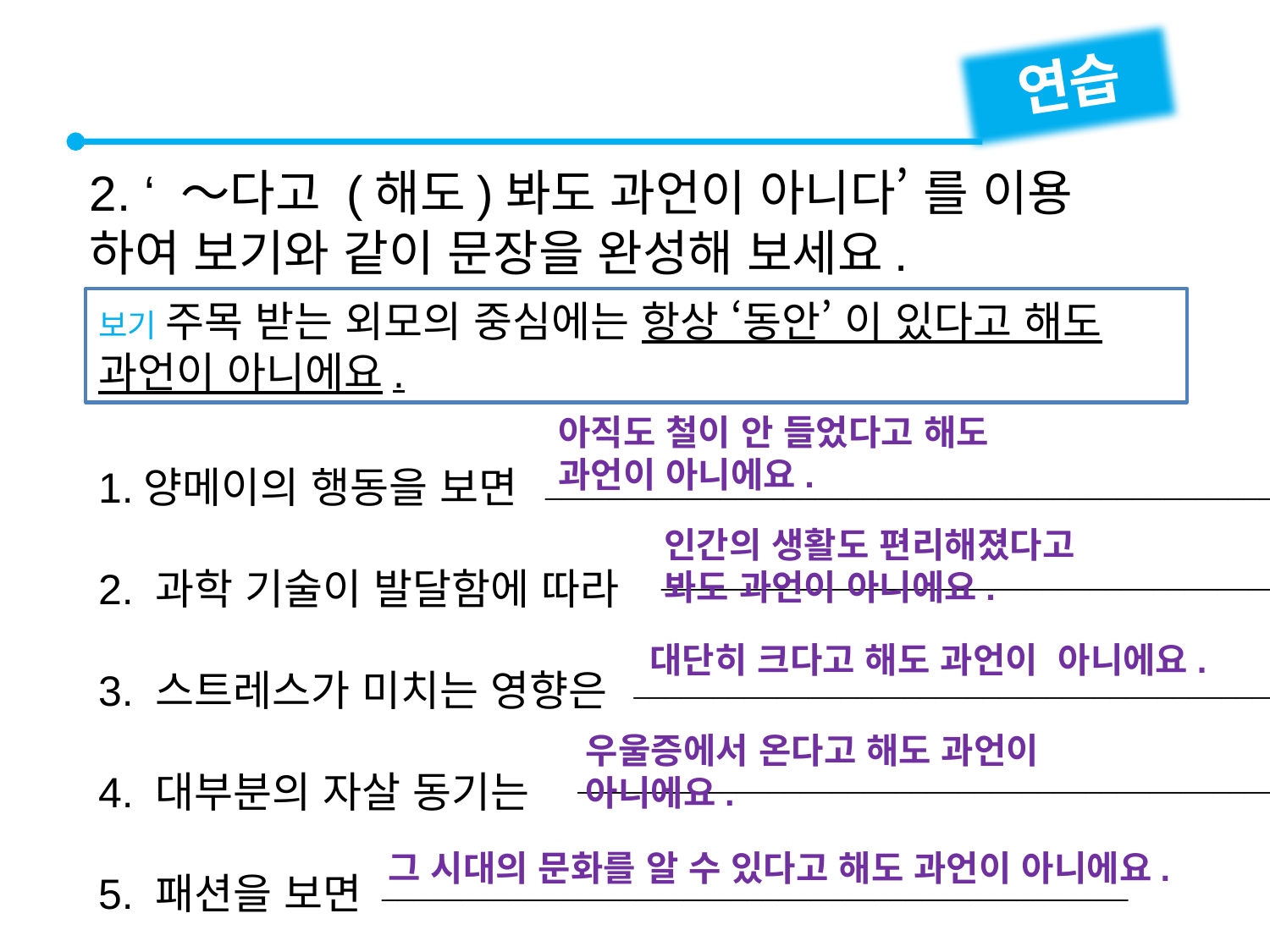

연습
2. ‘ ～다고 (해도)봐도 과언이 아니다’ 를 이용
하여 보기와 같이 문장을 완성해 보세요.
보기 주목 받는 외모의 중심에는 항상 ‘동안’ 이 있다고 해도 과언이 아니에요.
1.양메이의 행동을 보면
2. 과학 기술이 발달함에 따라
3. 스트레스가 미치는 영향은
4. 대부분의 자살 동기는
5. 패션을 보면
아직도 철이 안 들었다고 해도
과언이 아니에요.
_______________________________________________
인간의 생활도 편리해졌다고
봐도 과언이 아니에요.
_______________________________________________
대단히 크다고 해도 과언이  아니에요.
_______________________________________________
우울증에서 온다고 해도 과언이
아니에요.
_______________________________________________
그 시대의 문화를 알 수 있다고 해도 과언이 아니에요.
_______________________________________________